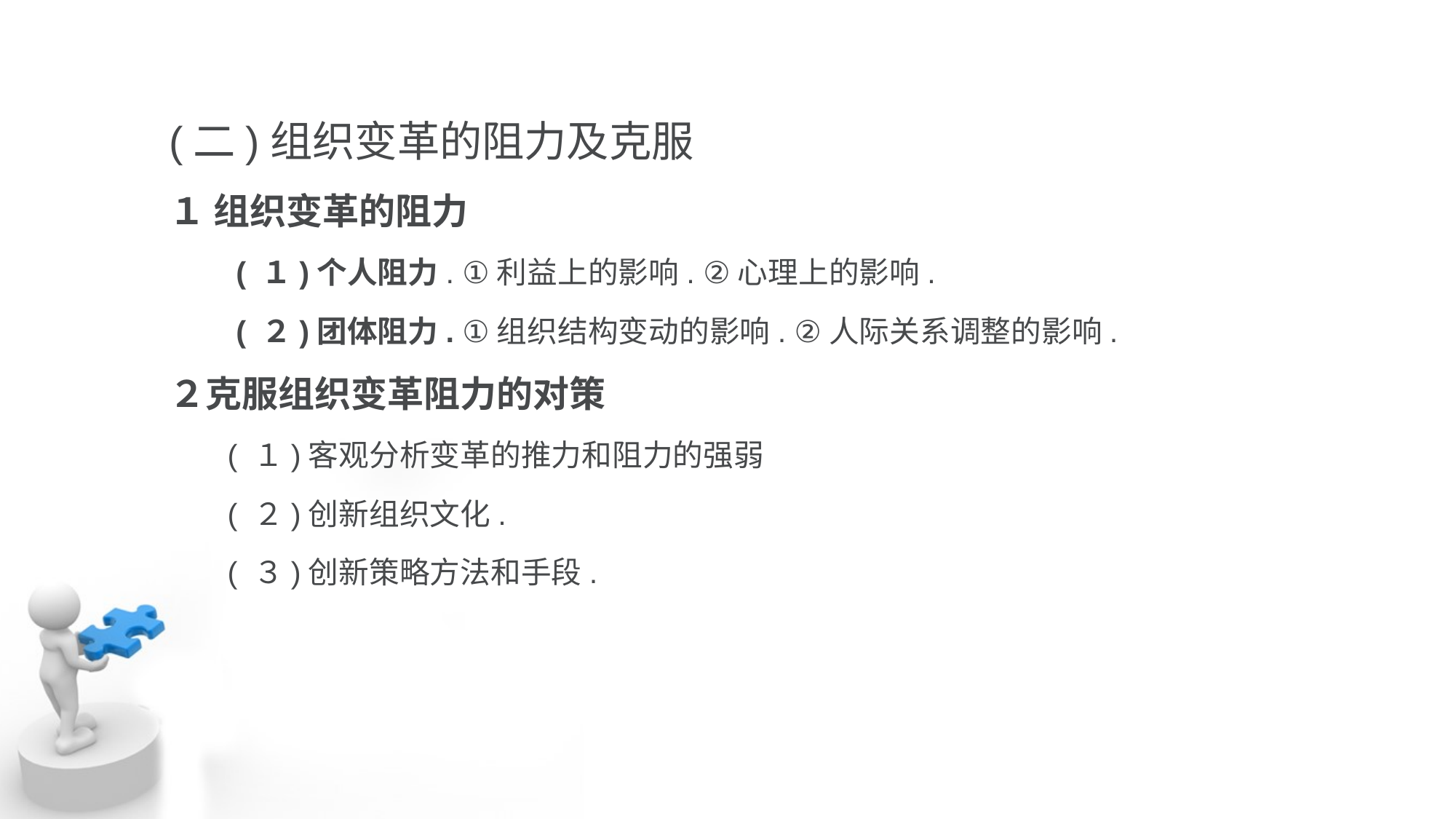

(二)组织变革的阻力及克服
１ 组织变革的阻力
        ( １)个人阻力. ①利益上的影响. ②心理上的影响.
        ( ２)团体阻力. ①组织结构变动的影响. ②人际关系调整的影响.
２克服组织变革阻力的对策
       ( １)客观分析变革的推力和阻力的强弱
       ( ２)创新组织文化.
       ( ３)创新策略方法和手段.